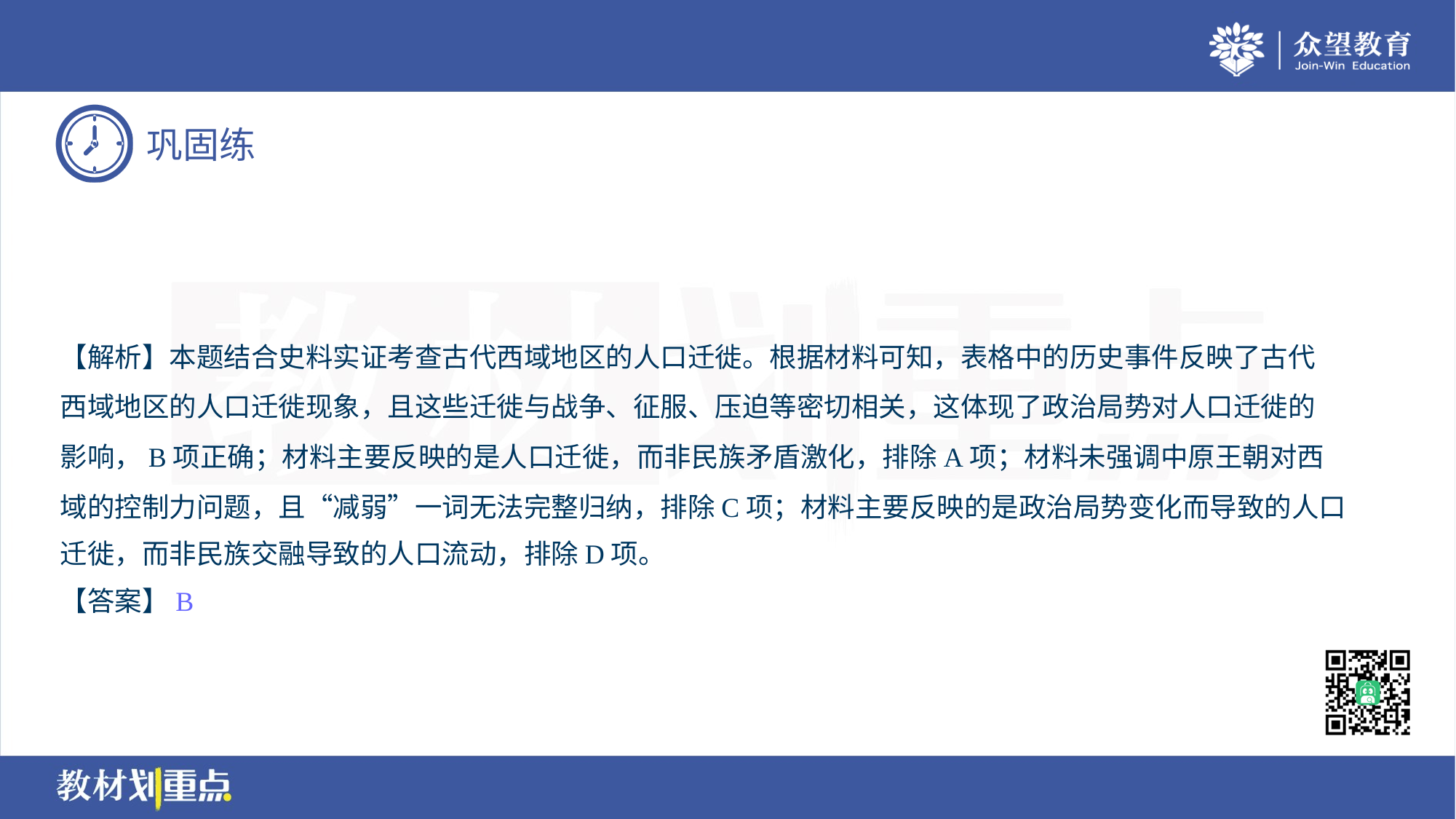

【解析】本题结合史料实证考查古代西域地区的人口迁徙。根据材料可知，表格中的历史事件反映了古代
西域地区的人口迁徙现象，且这些迁徙与战争、征服、压迫等密切相关，这体现了政治局势对人口迁徙的
影响，B项正确；材料主要反映的是人口迁徙，而非民族矛盾激化，排除A项；材料未强调中原王朝对西
域的控制力问题，且“减弱”一词无法完整归纳，排除C项；材料主要反映的是政治局势变化而导致的人口
迁徙，而非民族交融导致的人口流动，排除D项。
【答案】B